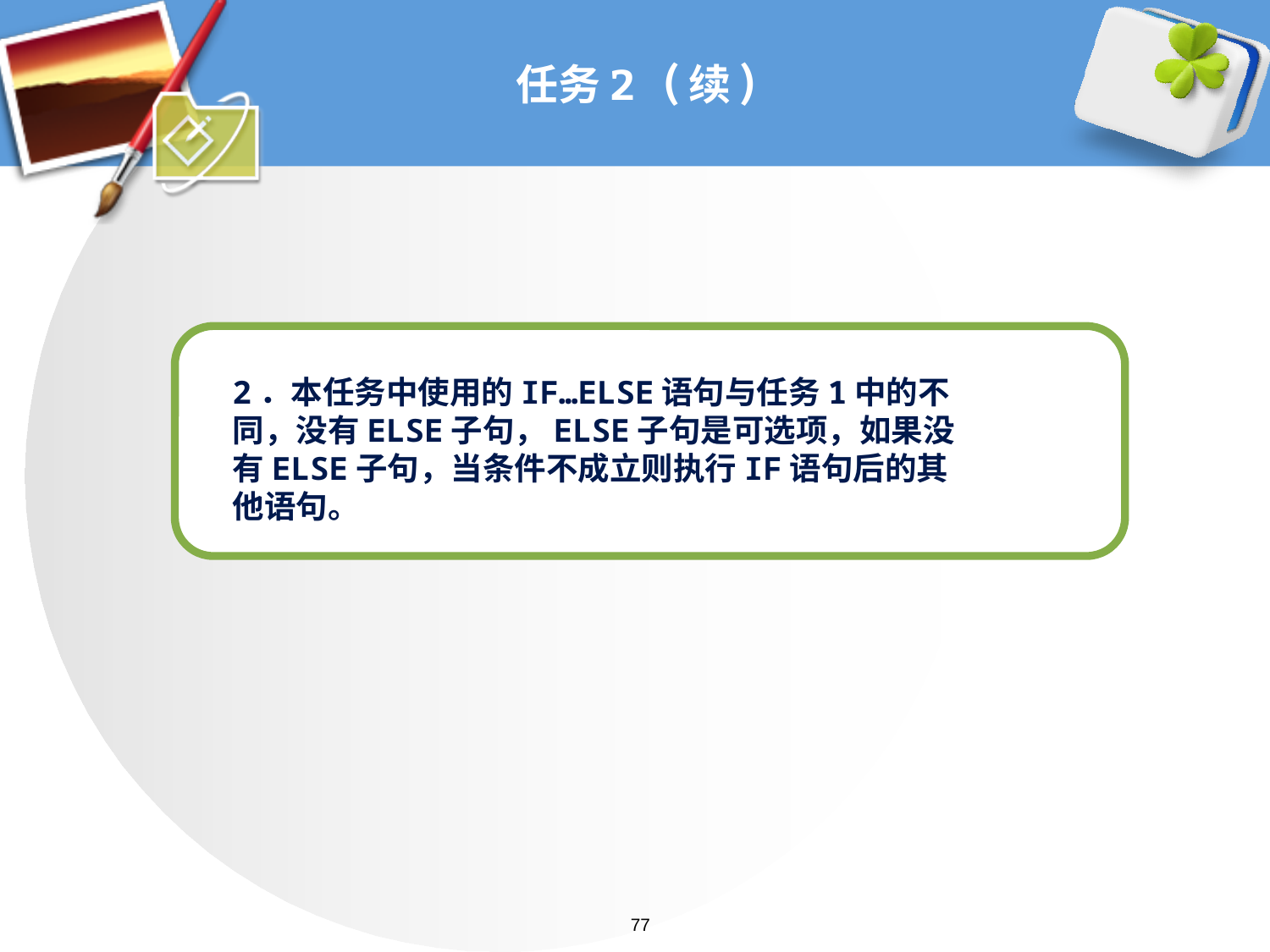

# 任务2    (续)

2．本任务中使用的IF…ELSE语句与任务1中的不同，没有ELSE子句，ELSE子句是可选项，如果没有ELSE子句，当条件不成立则执行IF语句后的其他语句。
77